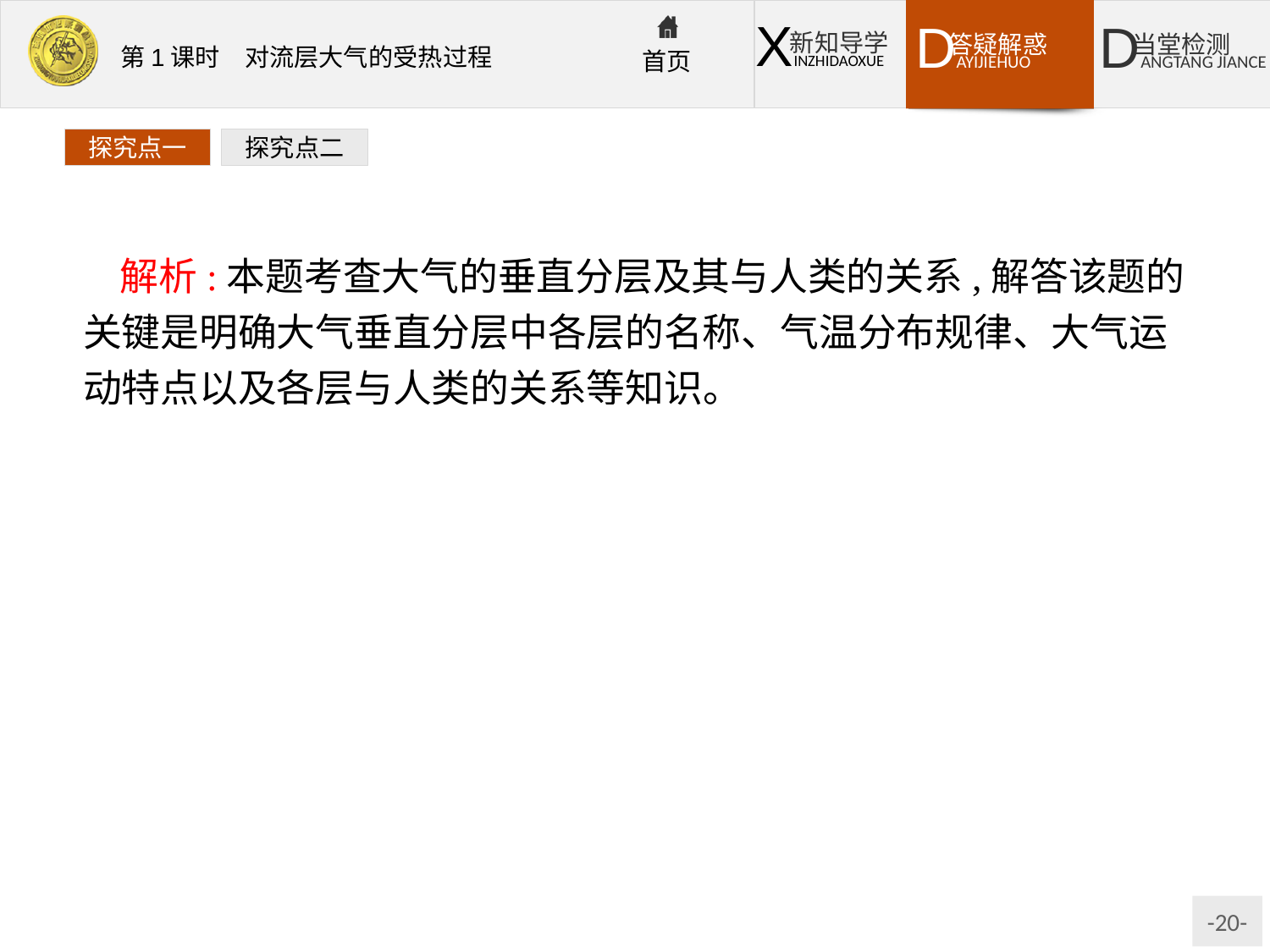

探究点一
探究点二
解析:本题考查大气的垂直分层及其与人类的关系,解答该题的关键是明确大气垂直分层中各层的名称、气温分布规律、大气运动特点以及各层与人类的关系等知识。
答案:(1)对流层　平流层　高层大气
(2)气温随高度增加而递减
(3)A
(4)电离
(5)B
(6)升高　该层有大量臭氧,吸收太阳辐射中的紫外线